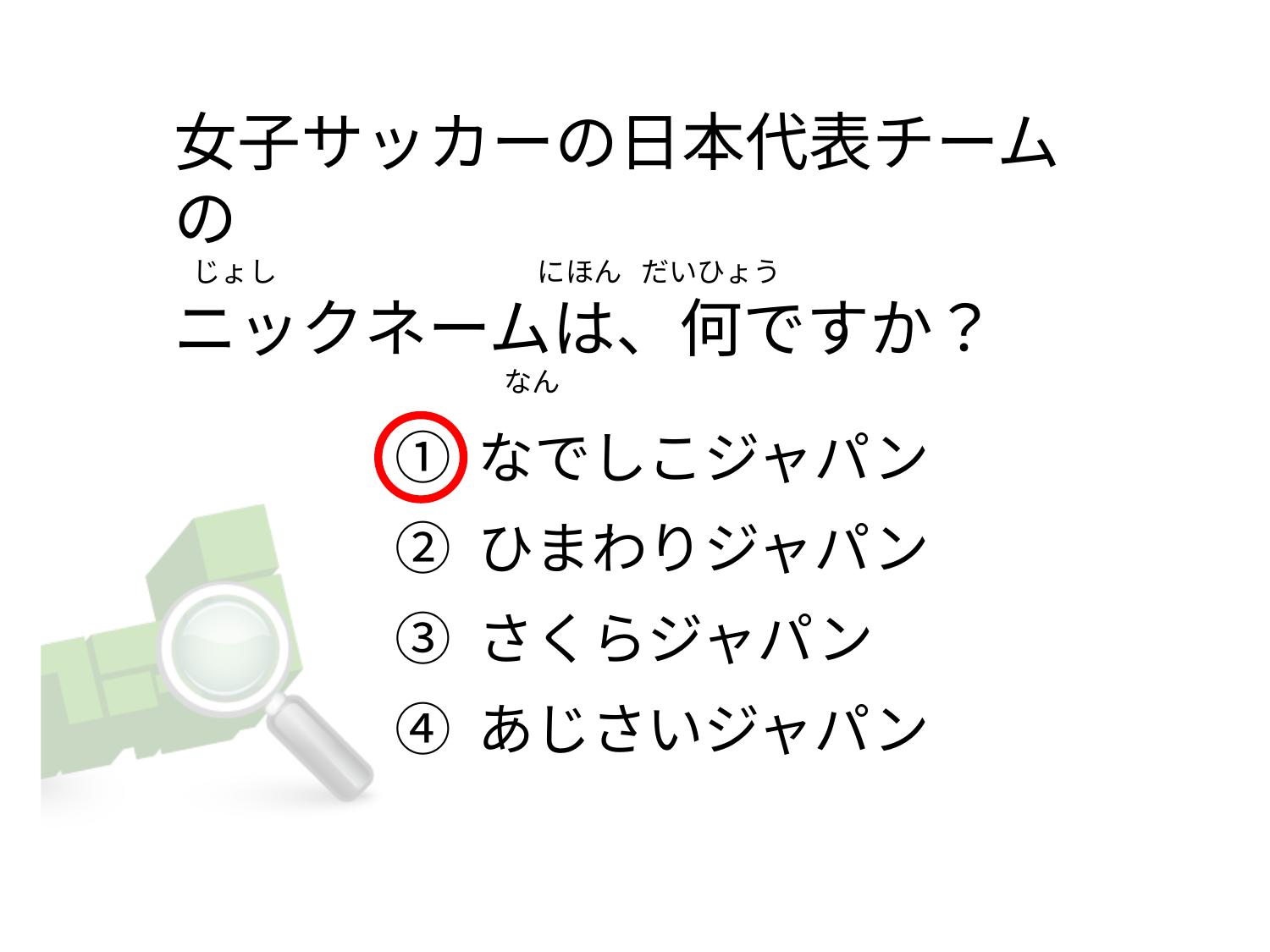

# 女子サッカーの日本代表チームの    じょし                                         にほん   だいひょう ニックネームは、何ですか？                                                     なん

① なでしこジャパン
② ひまわりジャパン
③ さくらジャパン
④ あじさいジャパン